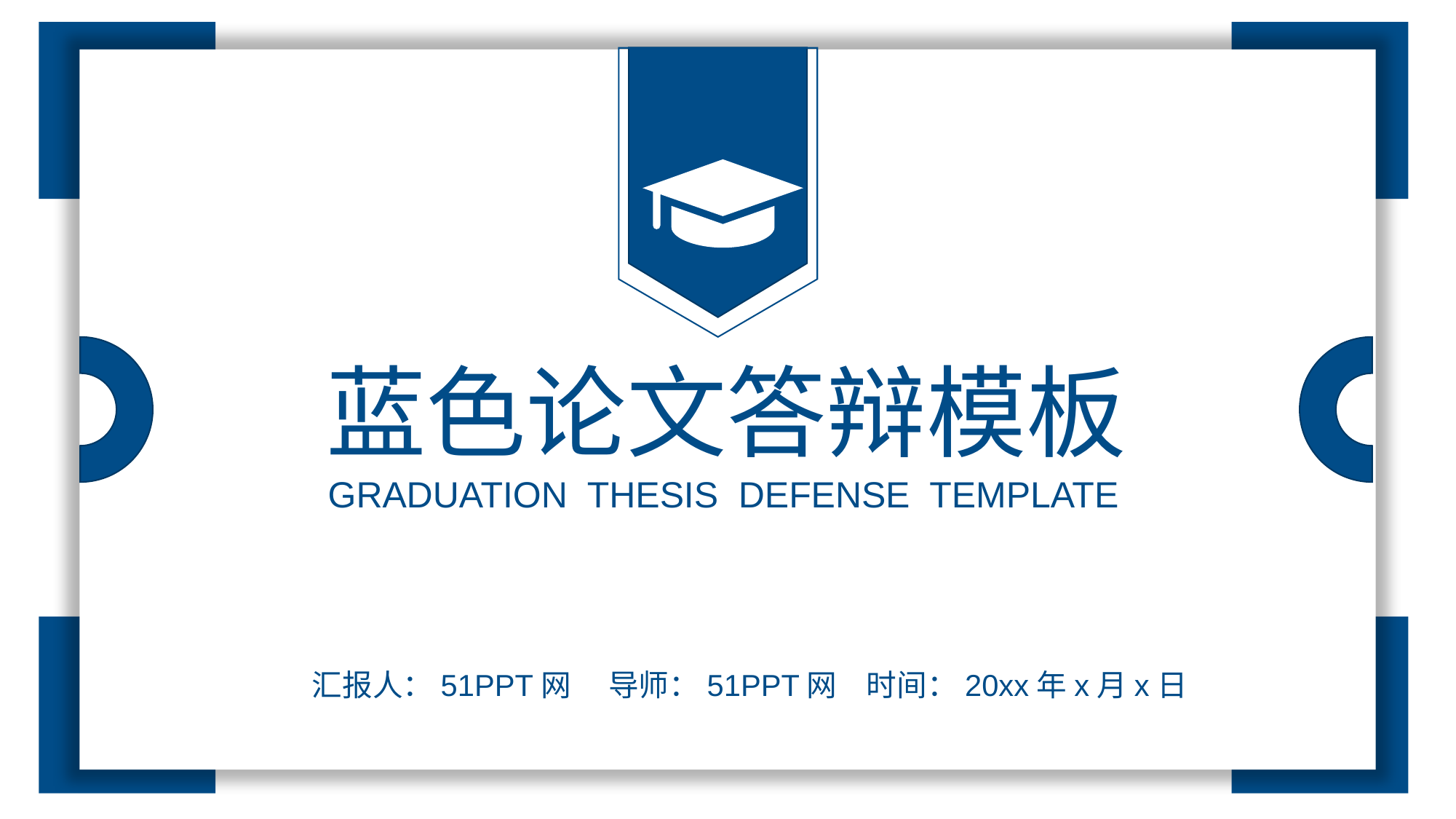

蓝色论文答辩模板

GRADUATION  THESIS  DEFENSE  TEMPLATE
汇报人：51PPT网
导师：51PPT网
时间：20xx年x月x日